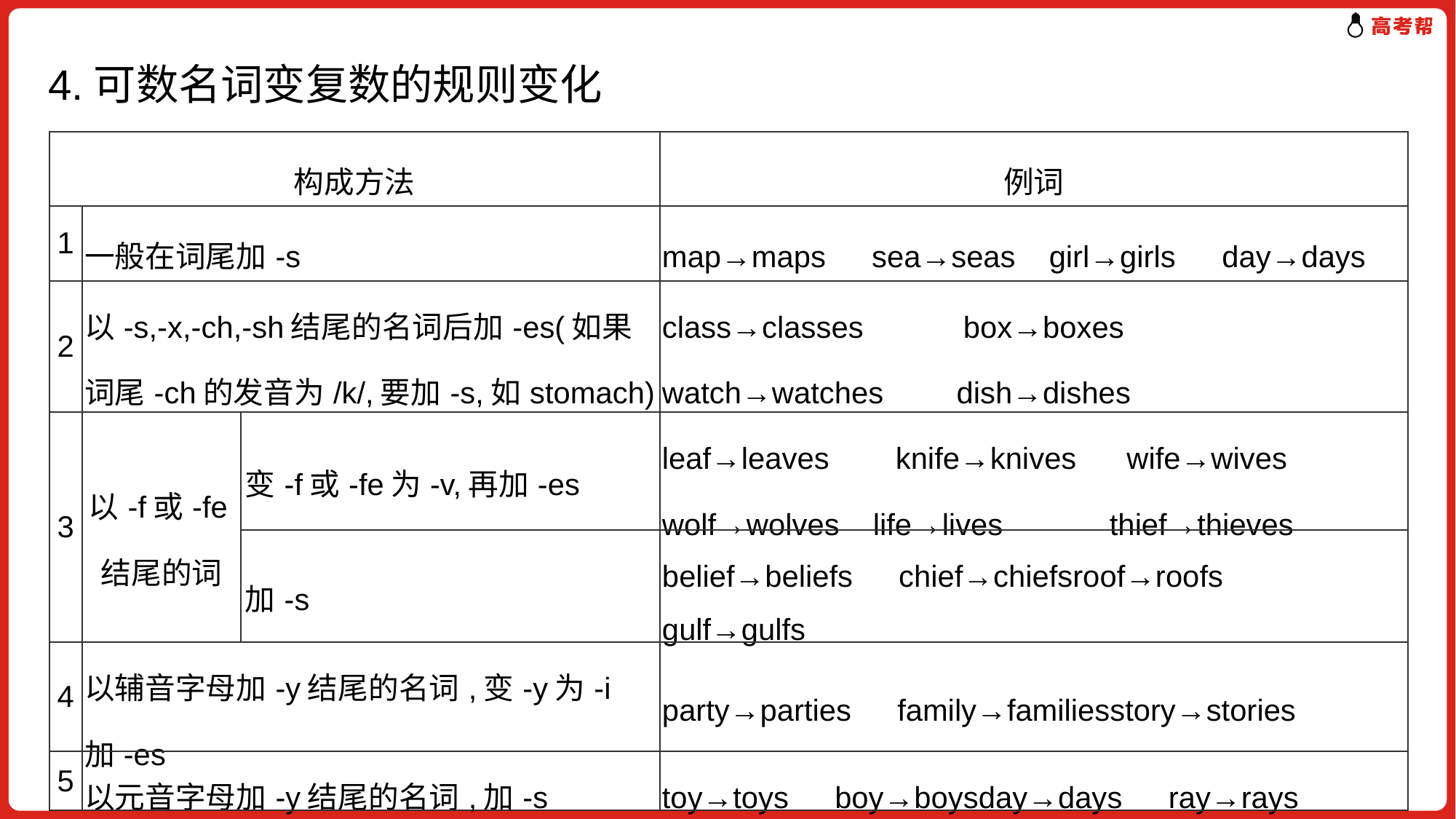

4.可数名词变复数的规则变化
| 构成方法 |  |  | 例词 |
| --- | --- | --- | --- |
| 1 | 一般在词尾加-s |  | map→maps　sea→seas girl→girls　day→days |
| 2 | 以-s,-x,-ch,-sh结尾的名词后加-es(如果词尾-ch的发音为/k/,要加-s,如stomach) |  | class→classes　 box→boxes watch→watches　 dish→dishes |
| 3 | 以-f或-fe结尾的词 | 变-f或-fe为-v,再加-es | leaf→leaves　 knife→knives wife→wives　wolf→wolves life→lives　 thief→thieves |
|  |  | 加-s | belief→beliefs　chief→chiefsroof→roofs　gulf→gulfs |
| 4 | 以辅音字母加-y结尾的名词,变-y为-i加-es |  | party→parties　family→familiesstory→stories |
| 5 | 以元音字母加-y结尾的名词,加-s |  | toy→toys　boy→boysday→days　ray→rays |